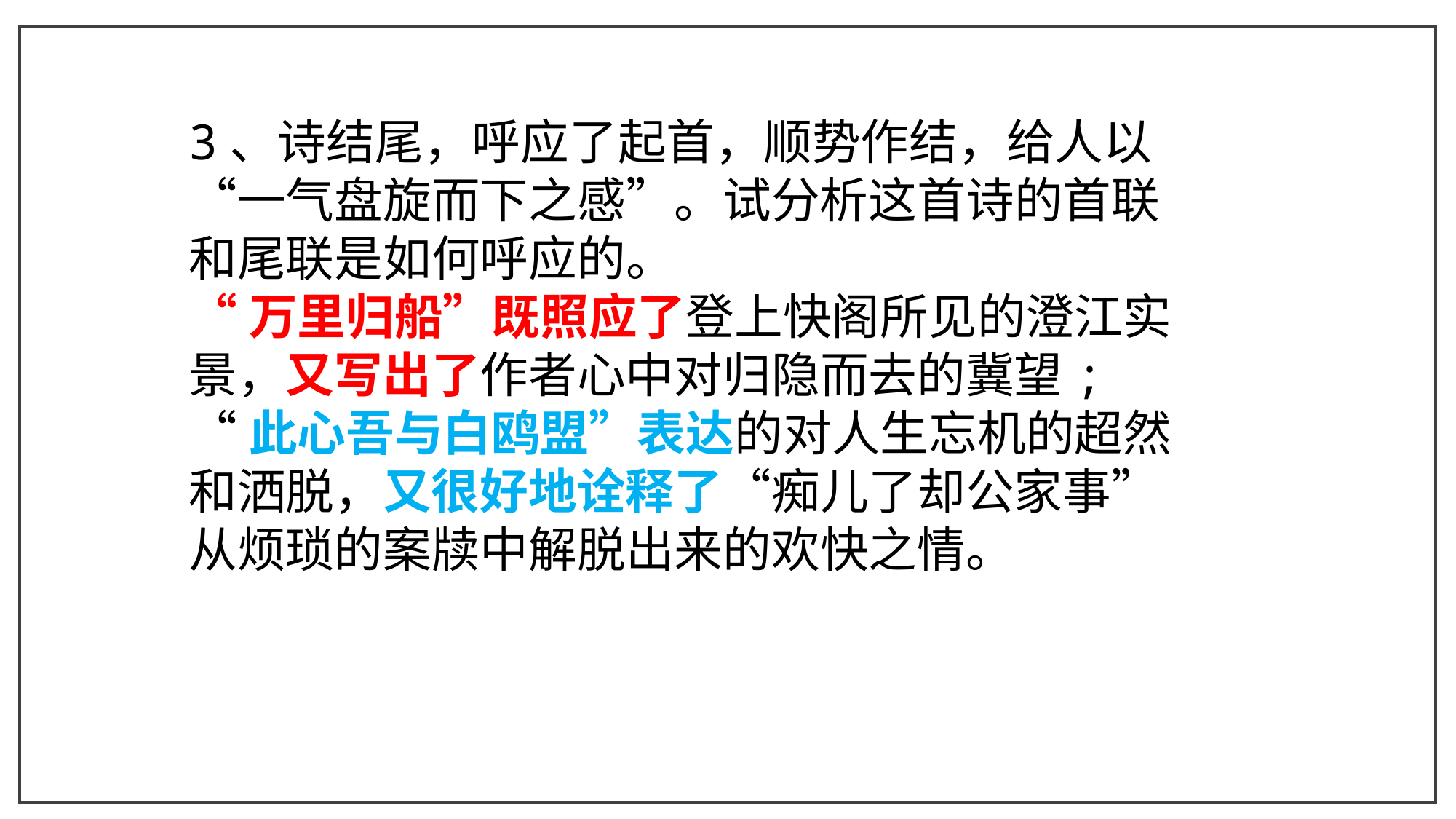

3、诗结尾，呼应了起首，顺势作结，给人以“一气盘旋而下之感”。试分析这首诗的首联和尾联是如何呼应的。
“万里归船”既照应了登上快阁所见的澄江实景，又写出了作者心中对归隐而去的冀望;
“此心吾与白鸥盟”表达的对人生忘机的超然和洒脱，又很好地诠释了“痴儿了却公家事”从烦琐的案牍中解脱出来的欢快之情。